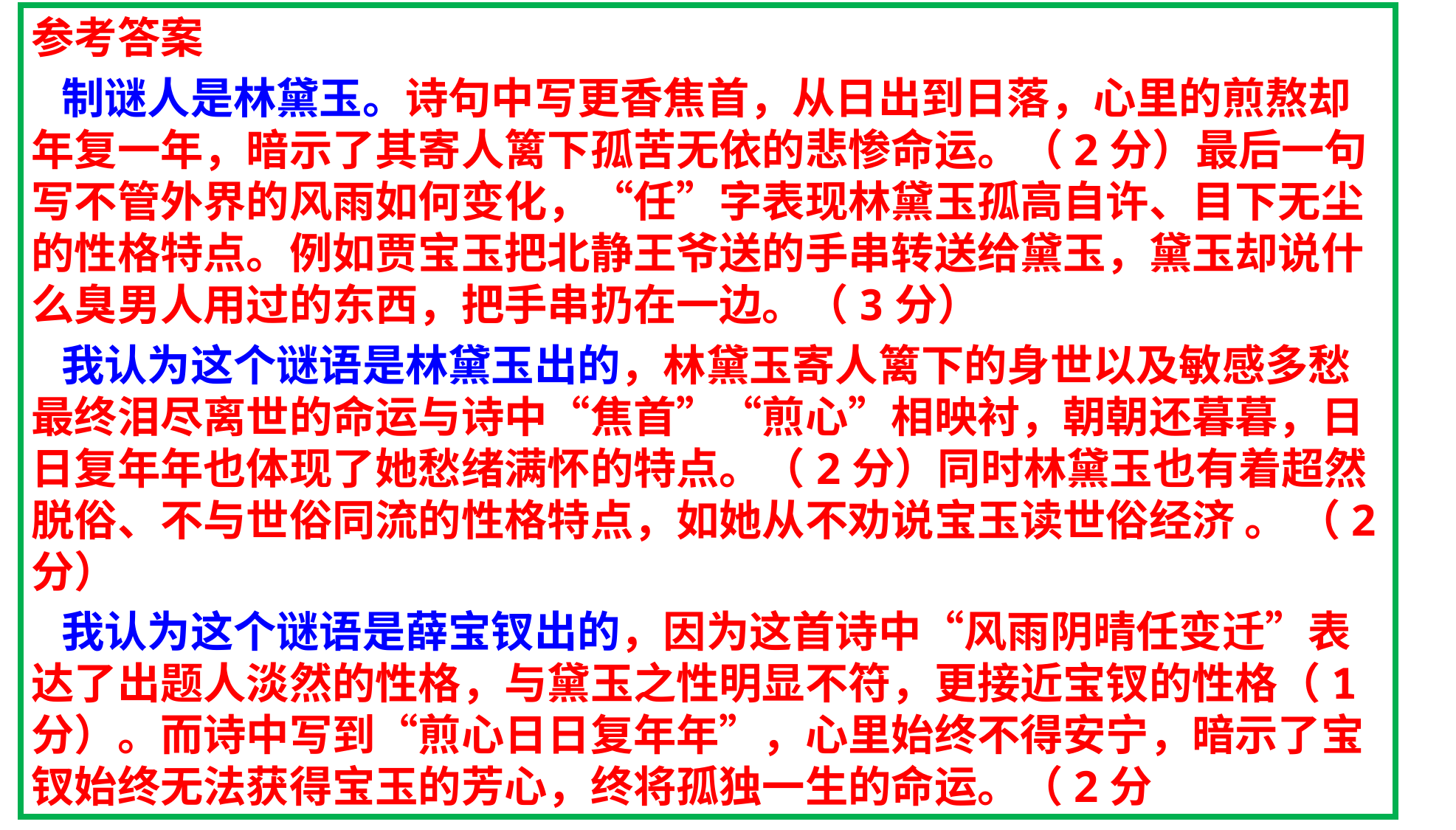

参考答案
  制谜人是林黛玉。诗句中写更香焦首，从日出到日落，心里的煎熬却年复一年，暗示了其寄人篱下孤苦无依的悲惨命运。（2分）最后一句写不管外界的风雨如何变化，“任”字表现林黛玉孤高自许、目下无尘的性格特点。例如贾宝玉把北静王爷送的手串转送给黛玉，黛玉却说什么臭男人用过的东西，把手串扔在一边。（3分）
  我认为这个谜语是林黛玉出的，林黛玉寄人篱下的身世以及敏感多愁最终泪尽离世的命运与诗中“焦首”“煎心”相映衬，朝朝还暮暮，日日复年年也体现了她愁绪满怀的特点。（2分）同时林黛玉也有着超然脱俗、不与世俗同流的性格特点，如她从不劝说宝玉读世俗经济 。 （2分）
  我认为这个谜语是薛宝钗出的，因为这首诗中“风雨阴晴任变迁”表达了出题人淡然的性格，与黛玉之性明显不符，更接近宝钗的性格（1分）。而诗中写到“煎心日日复年年”，心里始终不得安宁，暗示了宝钗始终无法获得宝玉的芳心，终将孤独一生的命运。（2分